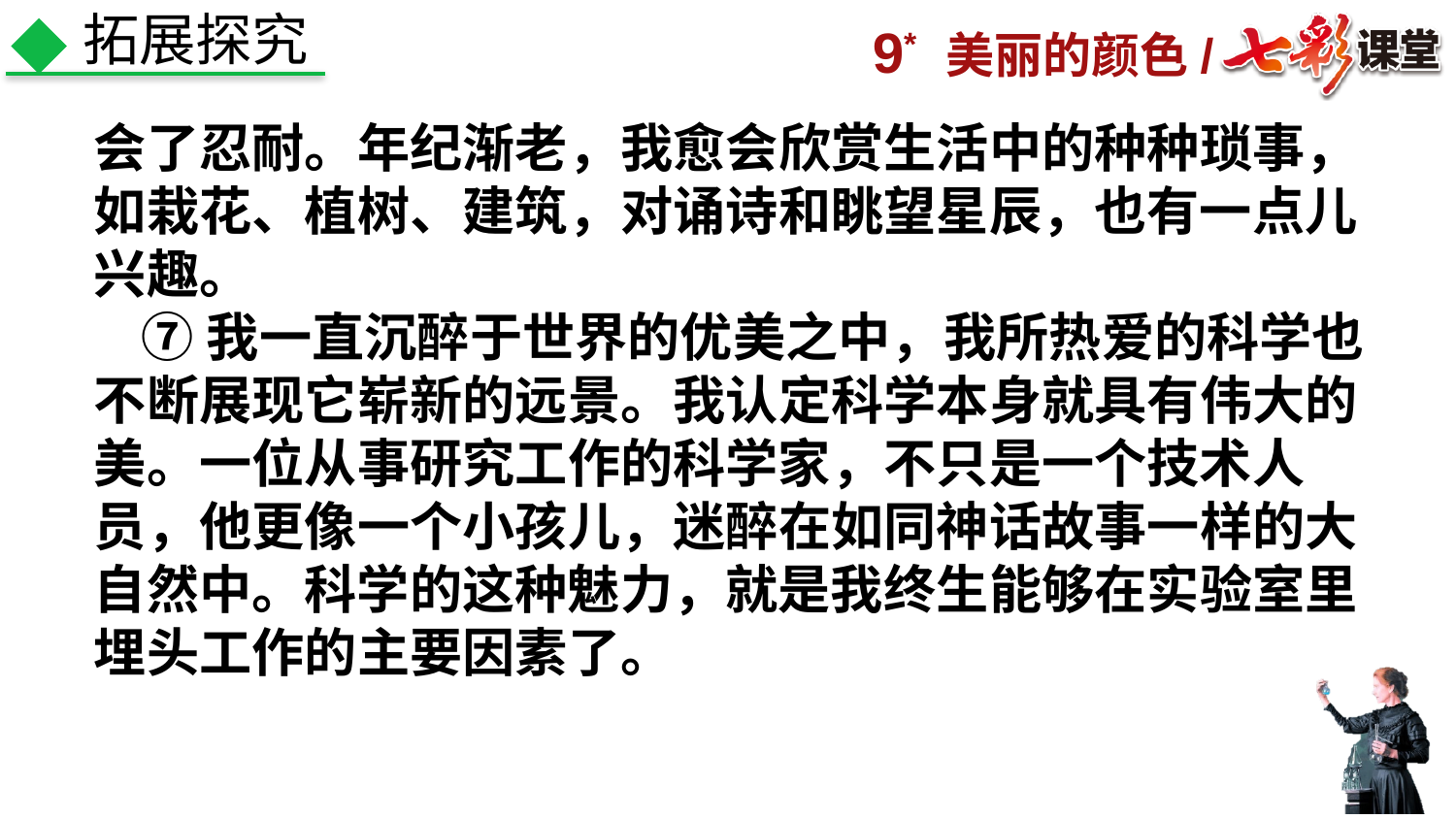

拓展探究

会了忍耐。年纪渐老，我愈会欣赏生活中的种种琐事，如栽花、植树、建筑，对诵诗和眺望星辰，也有一点儿兴趣。
    ⑦我一直沉醉于世界的优美之中，我所热爱的科学也不断展现它崭新的远景。我认定科学本身就具有伟大的美。一位从事研究工作的科学家，不只是一个技术人员，他更像一个小孩儿，迷醉在如同神话故事一样的大自然中。科学的这种魅力，就是我终生能够在实验室里埋头工作的主要因素了。